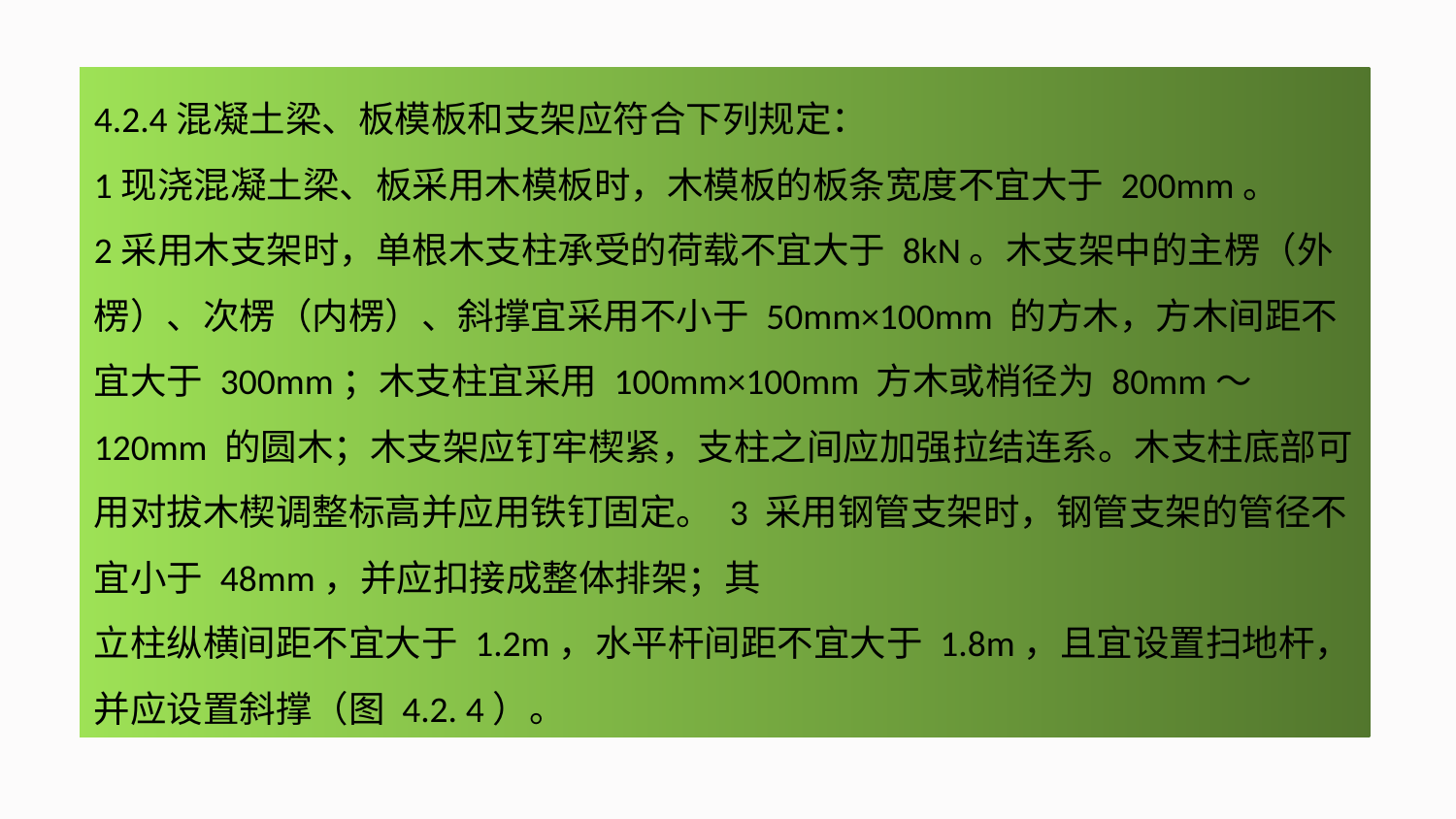

4.2.4混凝土梁、板模板和支架应符合下列规定：
1现浇混凝土梁、板采用木模板时，木模板的板条宽度不宜大于 200mm。
2采用木支架时，单根木支柱承受的荷载不宜大于 8kN。木支架中的主楞（外楞）、次楞（内楞）、斜撑宜采用不小于 50mm×100mm 的方木，方木间距不宜大于 300mm；木支柱宜采用 100mm×100mm 方木或梢径为 80mm～120mm 的圆木；木支架应钉牢楔紧，支柱之间应加强拉结连系。木支柱底部可用对拔木楔调整标高并应用铁钉固定。 3 采用钢管支架时，钢管支架的管径不宜小于 48mm，并应扣接成整体排架；其
立柱纵横间距不宜大于 1.2m，水平杆间距不宜大于 1.8m，且宜设置扫地杆，并应设置斜撑（图 4.2. 4）。